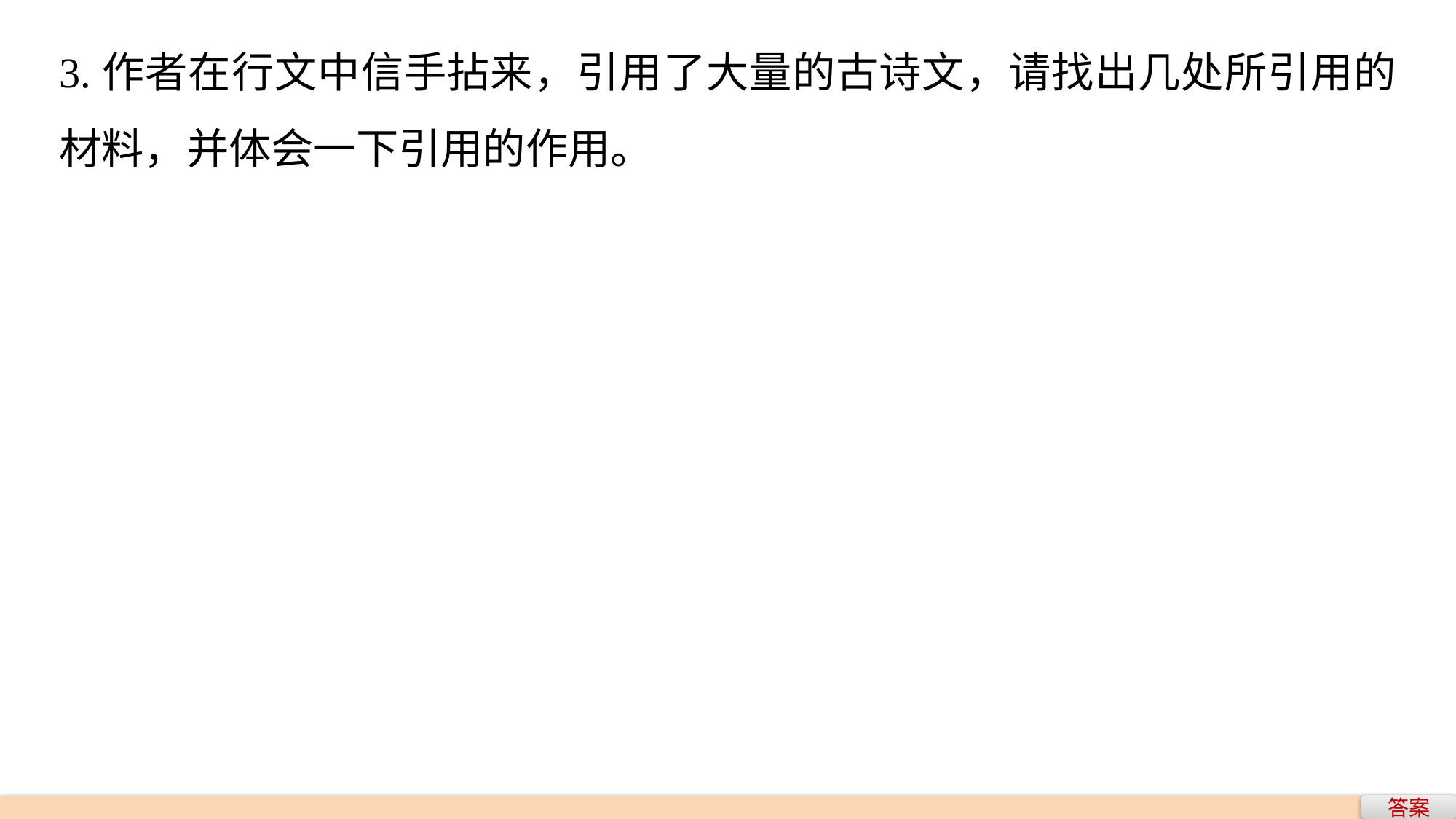

3.作者在行文中信手拈来，引用了大量的古诗文，请找出几处所引用的材料，并体会一下引用的作用。
答案